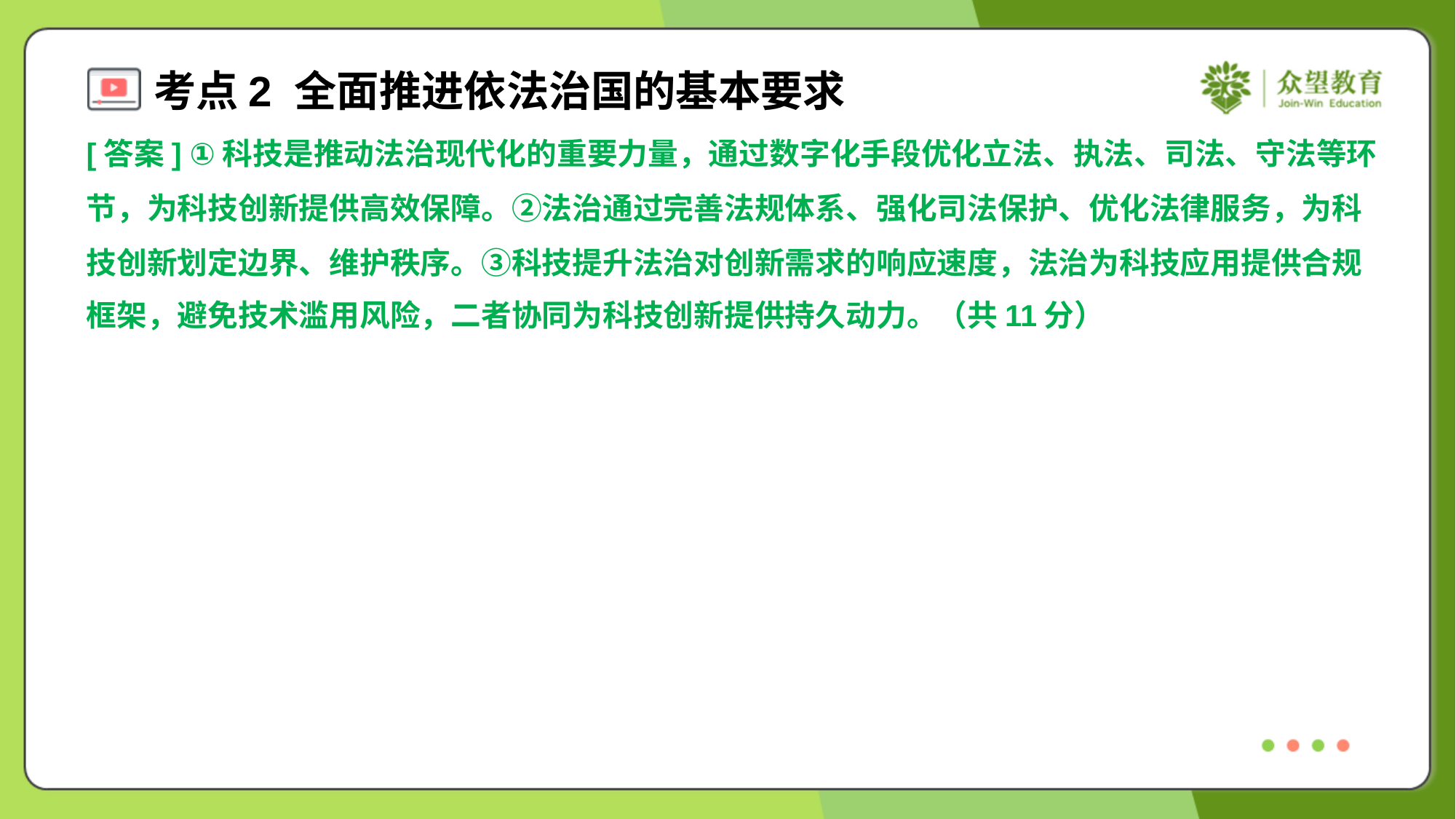

[答案] ①科技是推动法治现代化的重要力量，通过数字化手段优化立法、执法、司法、守法等环
节，为科技创新提供高效保障。②法治通过完善法规体系、强化司法保护、优化法律服务，为科
技创新划定边界、维护秩序。③科技提升法治对创新需求的响应速度，法治为科技应用提供合规
框架，避免技术滥用风险，二者协同为科技创新提供持久动力。（共11分）